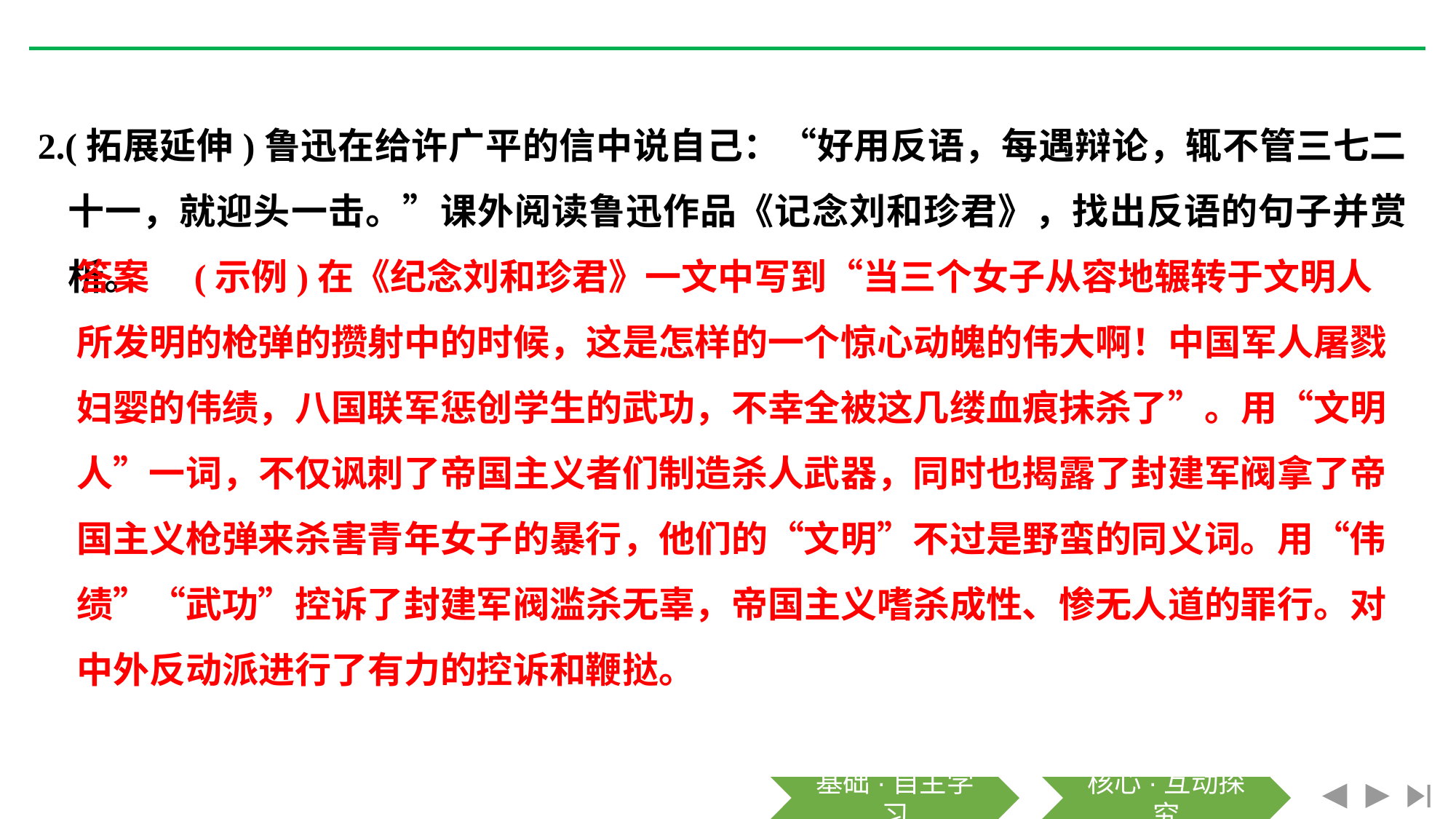

2.(拓展延伸)鲁迅在给许广平的信中说自己：“好用反语，每遇辩论，辄不管三七二十一，就迎头一击。”课外阅读鲁迅作品《记念刘和珍君》，找出反语的句子并赏析。
答案　(示例)在《纪念刘和珍君》一文中写到“当三个女子从容地辗转于文明人所发明的枪弹的攒射中的时候，这是怎样的一个惊心动魄的伟大啊！中国军人屠戮妇婴的伟绩，八国联军惩创学生的武功，不幸全被这几缕血痕抹杀了”。用“文明人”一词，不仅讽刺了帝国主义者们制造杀人武器，同时也揭露了封建军阀拿了帝国主义枪弹来杀害青年女子的暴行，他们的“文明”不过是野蛮的同义词。用“伟绩”“武功”控诉了封建军阀滥杀无辜，帝国主义嗜杀成性、惨无人道的罪行。对中外反动派进行了有力的控诉和鞭挞。